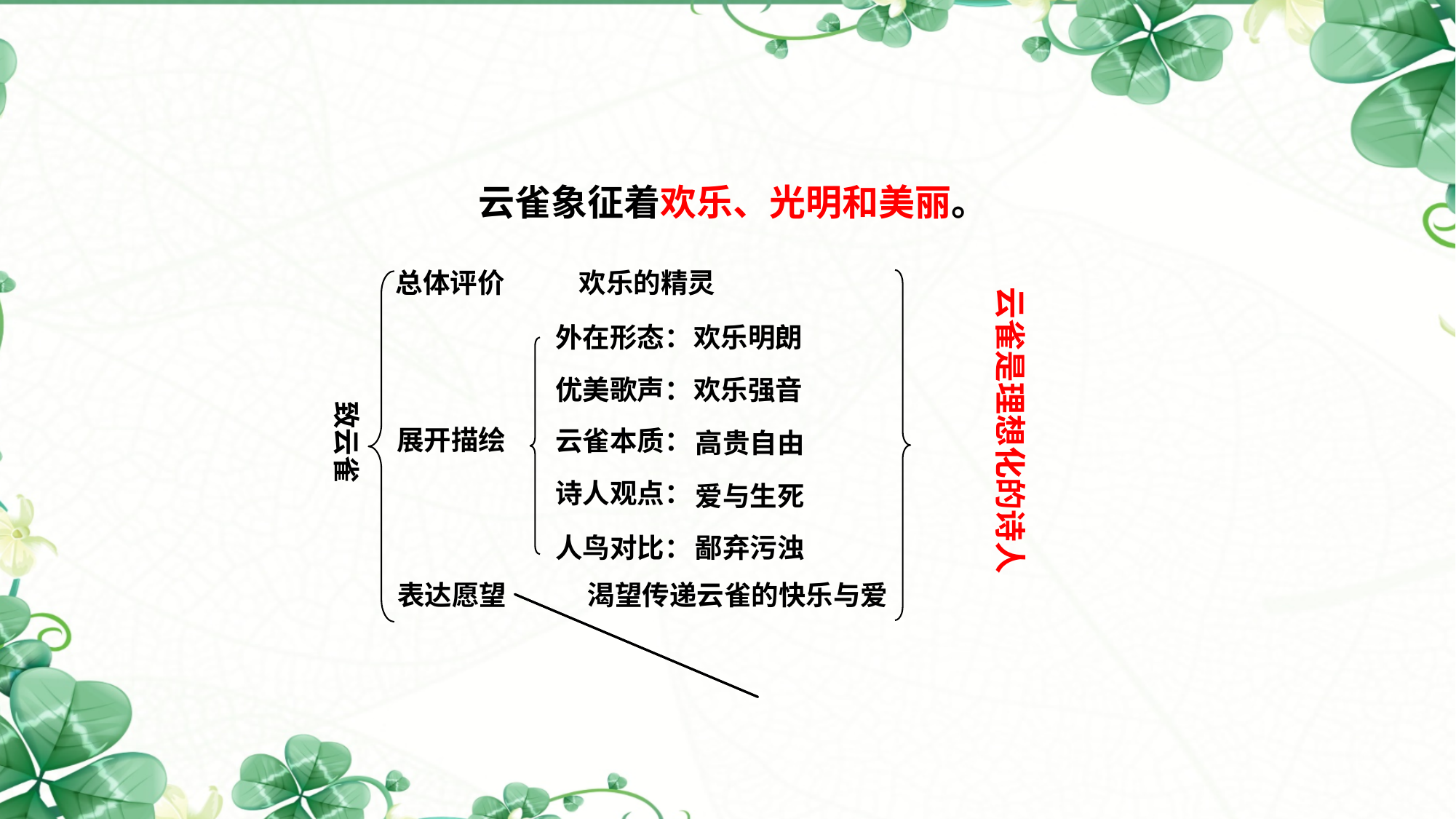

云雀象征着欢乐、光明和美丽。
总体评价
欢乐的精灵

云雀是理想化的诗人
外在形态：
欢乐明朗

优美歌声：
欢乐强音
致云雀
展开描绘
云雀本质：
高贵自由
诗人观点：
爱与生死
人鸟对比：
鄙弃污浊
表达愿望
渴望传递云雀的快乐与爱